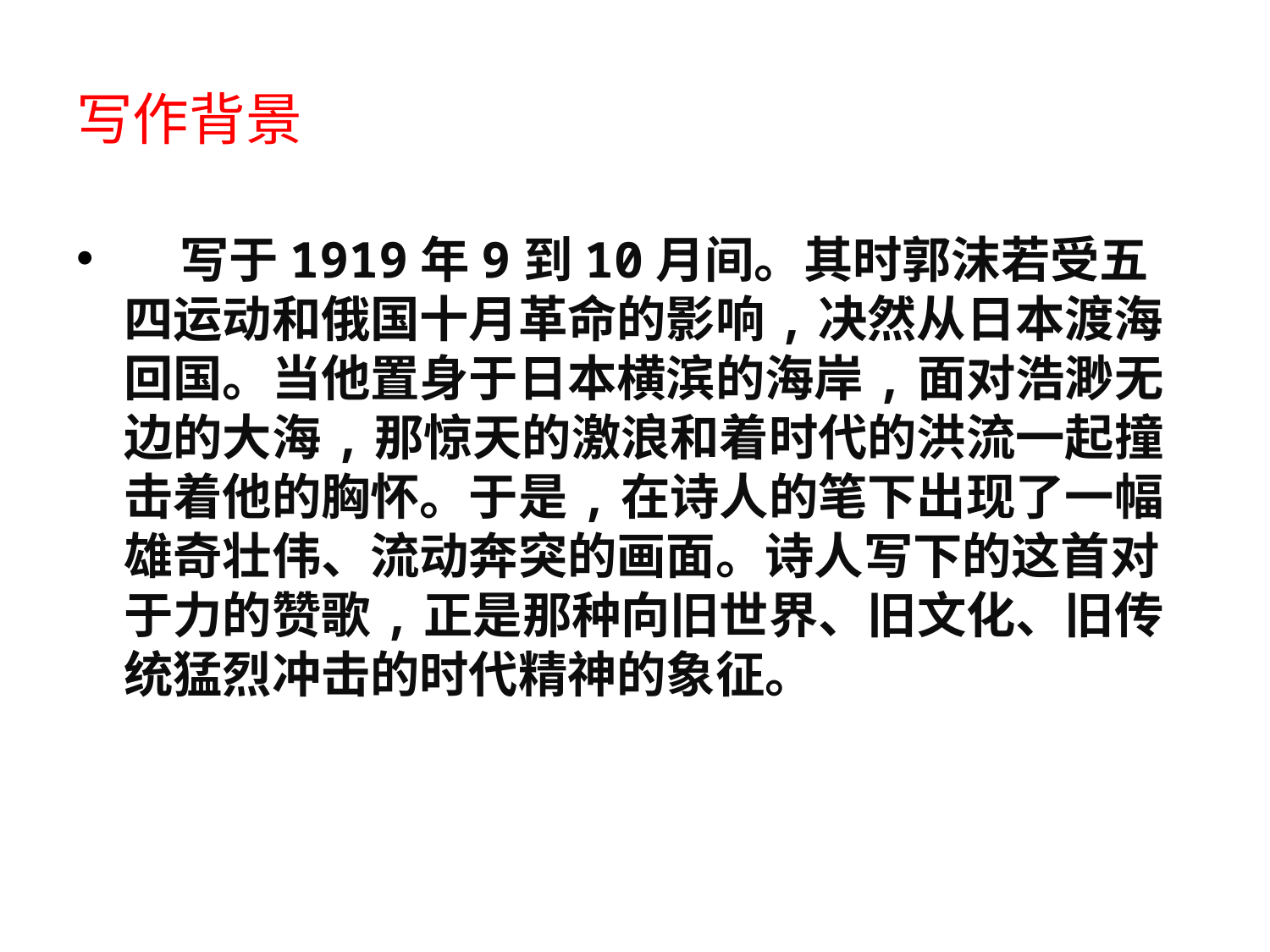

# 写作背景
    写于1919年9到10月间。其时郭沫若受五四运动和俄国十月革命的影响,决然从日本渡海回国。当他置身于日本横滨的海岸,面对浩渺无边的大海,那惊天的激浪和着时代的洪流一起撞击着他的胸怀。于是,在诗人的笔下出现了一幅雄奇壮伟、流动奔突的画面。诗人写下的这首对于力的赞歌,正是那种向旧世界、旧文化、旧传统猛烈冲击的时代精神的象征。